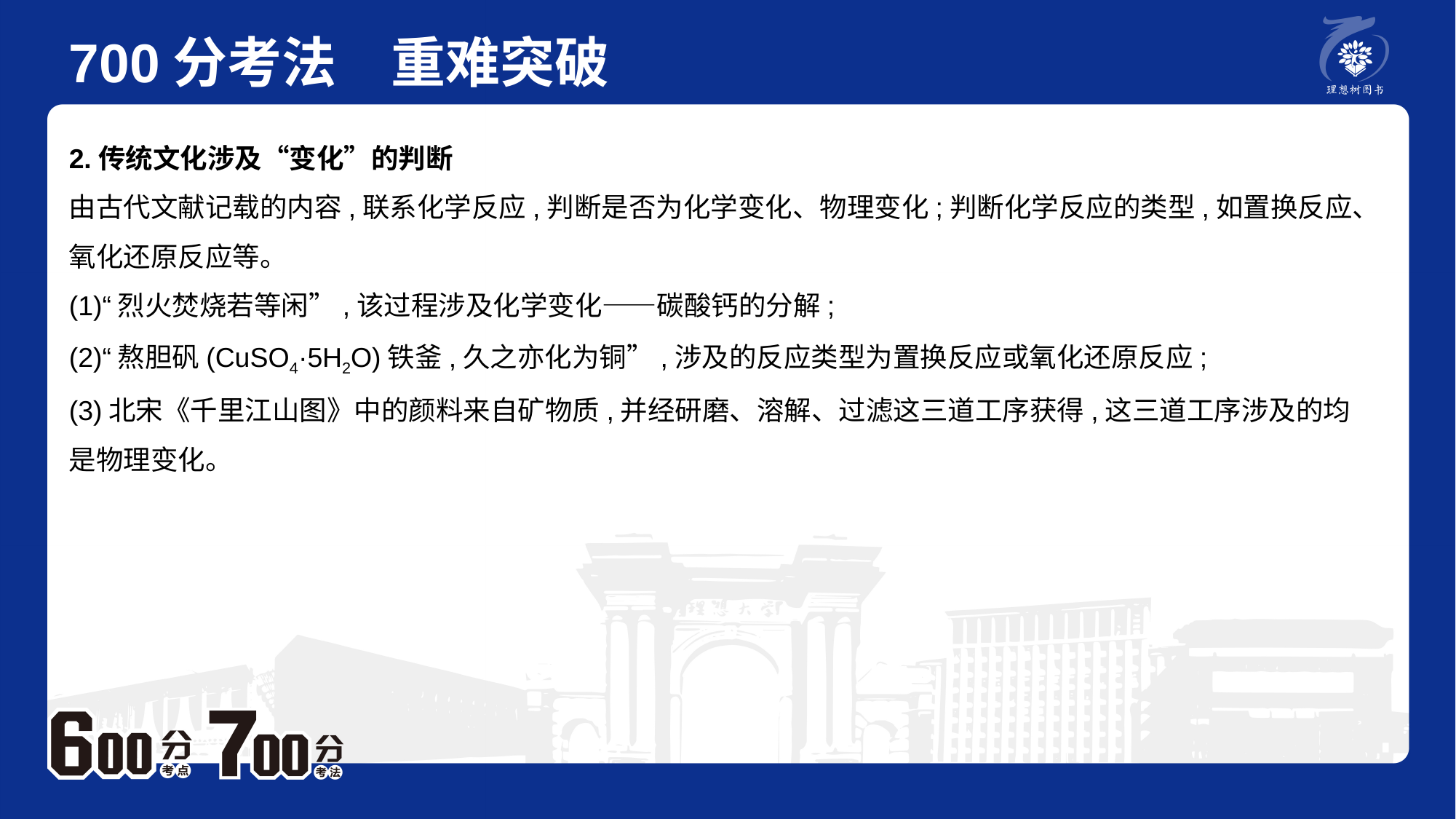

700分考法　重难突破
2.传统文化涉及“变化”的判断
由古代文献记载的内容,联系化学反应,判断是否为化学变化、物理变化;判断化学反应的类型,如置换反应、氧化还原反应等。
(1)“烈火焚烧若等闲”,该过程涉及化学变化——碳酸钙的分解;
(2)“熬胆矾(CuSO4·5H2O)铁釜,久之亦化为铜”,涉及的反应类型为置换反应或氧化还原反应;
(3)北宋《千里江山图》中的颜料来自矿物质,并经研磨、溶解、过滤这三道工序获得,这三道工序涉及的均是物理变化。